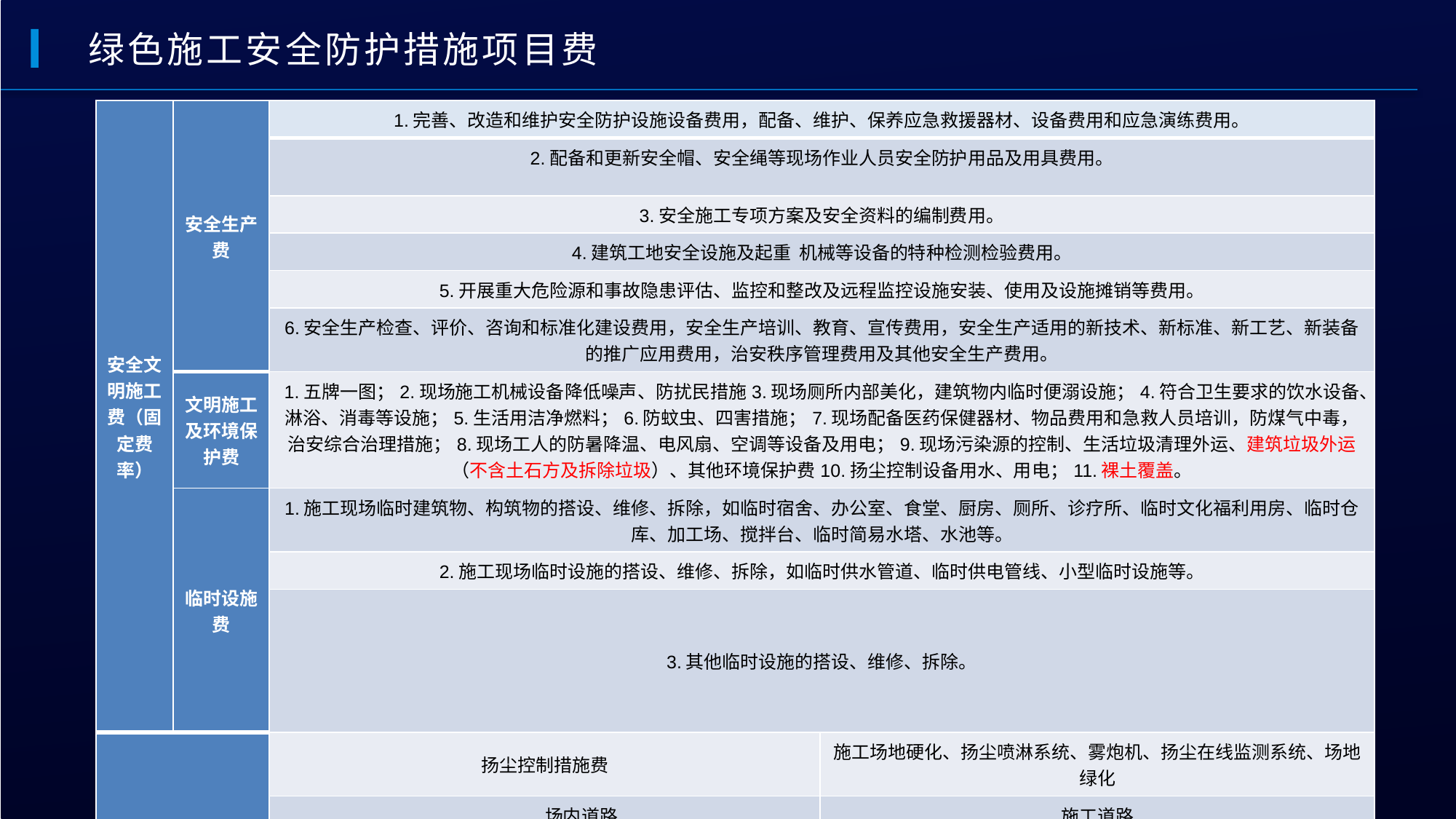

绿色施工安全防护措施项目费
| 安全文明施工费（固定费率） | 安全生产费 | 1.完善、改造和维护安全防护设施设备费用，配备、维护、保养应急救援器材、设备费用和应急演练费用。 |  |
| --- | --- | --- | --- |
|  |  | 2.配备和更新安全帽、安全绳等现场作业人员安全防护用品及用具费用。 |  |
|  |  | 3.安全施工专项方案及安全资料的编制费用。 |  |
|  |  | 4.建筑工地安全设施及起重 机械等设备的特种检测检验费用。 |  |
|  |  | 5.开展重大危险源和事故隐患评估、监控和整改及远程监控设施安装、使用及设施摊销等费用。 |  |
|  |  | 6.安全生产检查、评价、咨询和标准化建设费用，安全生产培训、教育、宣传费用，安全生产适用的新技术、新标准、新工艺、新装备的推广应用费用，治安秩序管理费用及其他安全生产费用。 |  |
|  | 文明施工及环境保护费 | 1.五牌一图；2.现场施工机械设备降低噪声、防扰民措施3.现场厕所内部美化，建筑物内临时便溺设施；4.符合卫生要求的饮水设备、淋浴、消毒等设施；5.生活用洁净燃料；6.防蚊虫、四害措施；7.现场配备医药保健器材、物品费用和急救人员培训，防煤气中毒，治安综合治理措施；8.现场工人的防暑降温、电风扇、空调等设备及用电；9.现场污染源的控制、生活垃圾清理外运、建筑垃圾外运（不含土石方及拆除垃圾）、其他环境保护费10.扬尘控制设备用水、用电；11.裸土覆盖。 |  |
|  | 临时设施费 | 1.施工现场临时建筑物、构筑物的搭设、维修、拆除，如临时宿舍、办公室、食堂、厨房、厕所、诊疗所、临时文化福利用房、临时仓库、加工场、搅拌台、临时简易水塔、水池等。 |  |
|  |  | 2.施工现场临时设施的搭设、维修、拆除，如临时供水管道、临时供电管线、小型临时设施等。 |  |
|  |  | 3.其他临时设施的搭设、维修、拆除。 |  |
| 绿色施工措施费（按工程量计量） |  | 扬尘控制措施费 | 施工场地硬化、扬尘喷淋系统、雾炮机、扬尘在线监测系统、场地绿化 |
|  |  | 场内道路 | 施工道路 |
|  |  | 排水 | 临时排水沟、管网，以及其相连的构筑物 |
|  |  | 施工围挡（墙） | 围挡或围墙 |
|  |  | 智慧管理设备及系统 | 施工人员实名制管理设备及系统 |
|  |  |  | 施工场地视频监控设备及系统 |
|  |  |  | 人工智能、传感技术、虚拟现实等高科技技术设备及系统 |